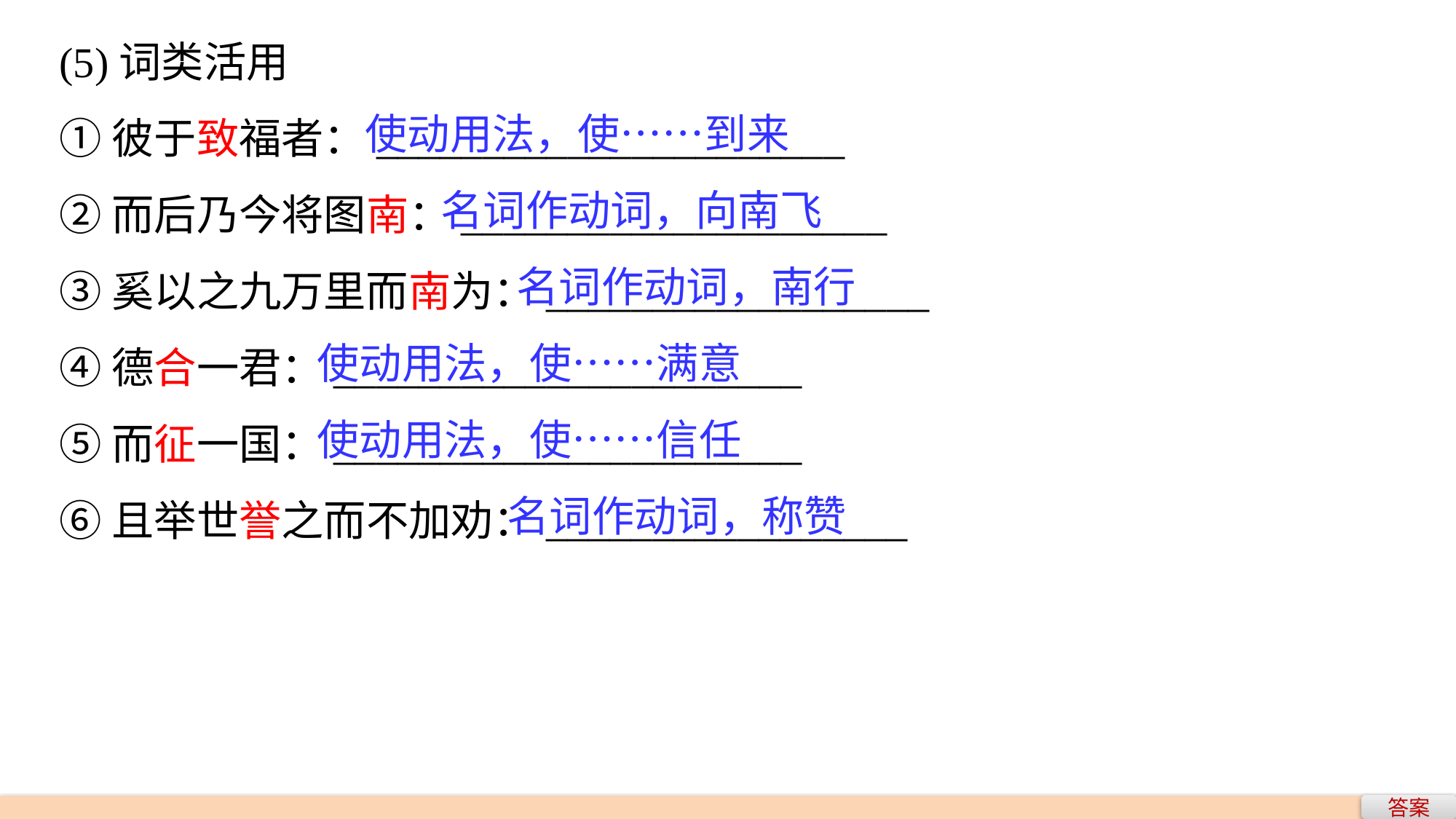

(5)词类活用
①彼于致福者：______________________
②而后乃今将图南：____________________
③奚以之九万里而南为：__________________
④德合一君：______________________
⑤而征一国：______________________
⑥且举世誉之而不加劝：_________________
    使动用法，使……到来
            名词作动词，向南飞
                    名词作动词，南行
使动用法，使……满意
使动用法，使……信任
                   名词作动词，称赞
答案